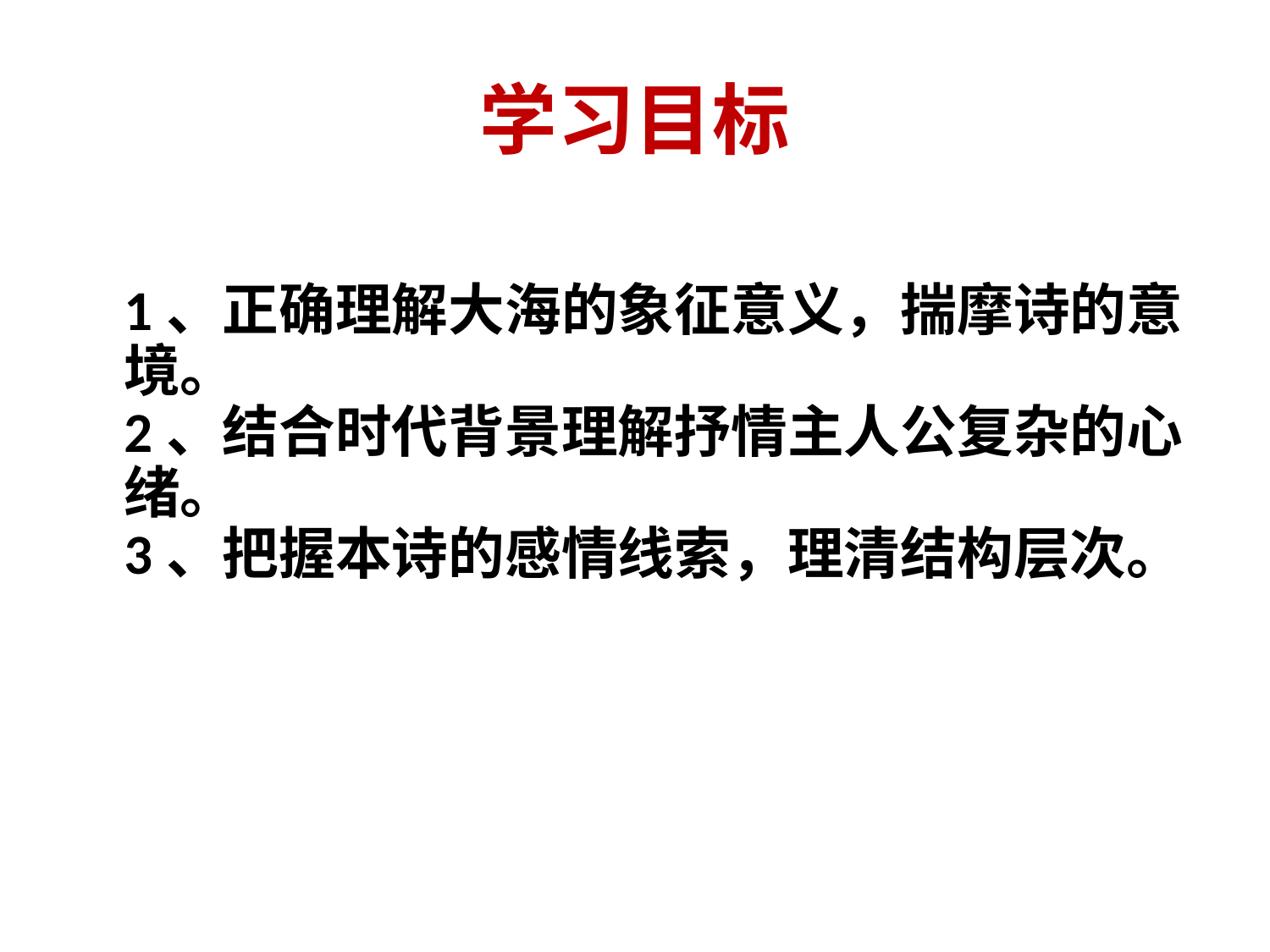

# 学习目标
1、正确理解大海的象征意义，揣摩诗的意境。
2、结合时代背景理解抒情主人公复杂的心绪。
3、把握本诗的感情线索，理清结构层次。